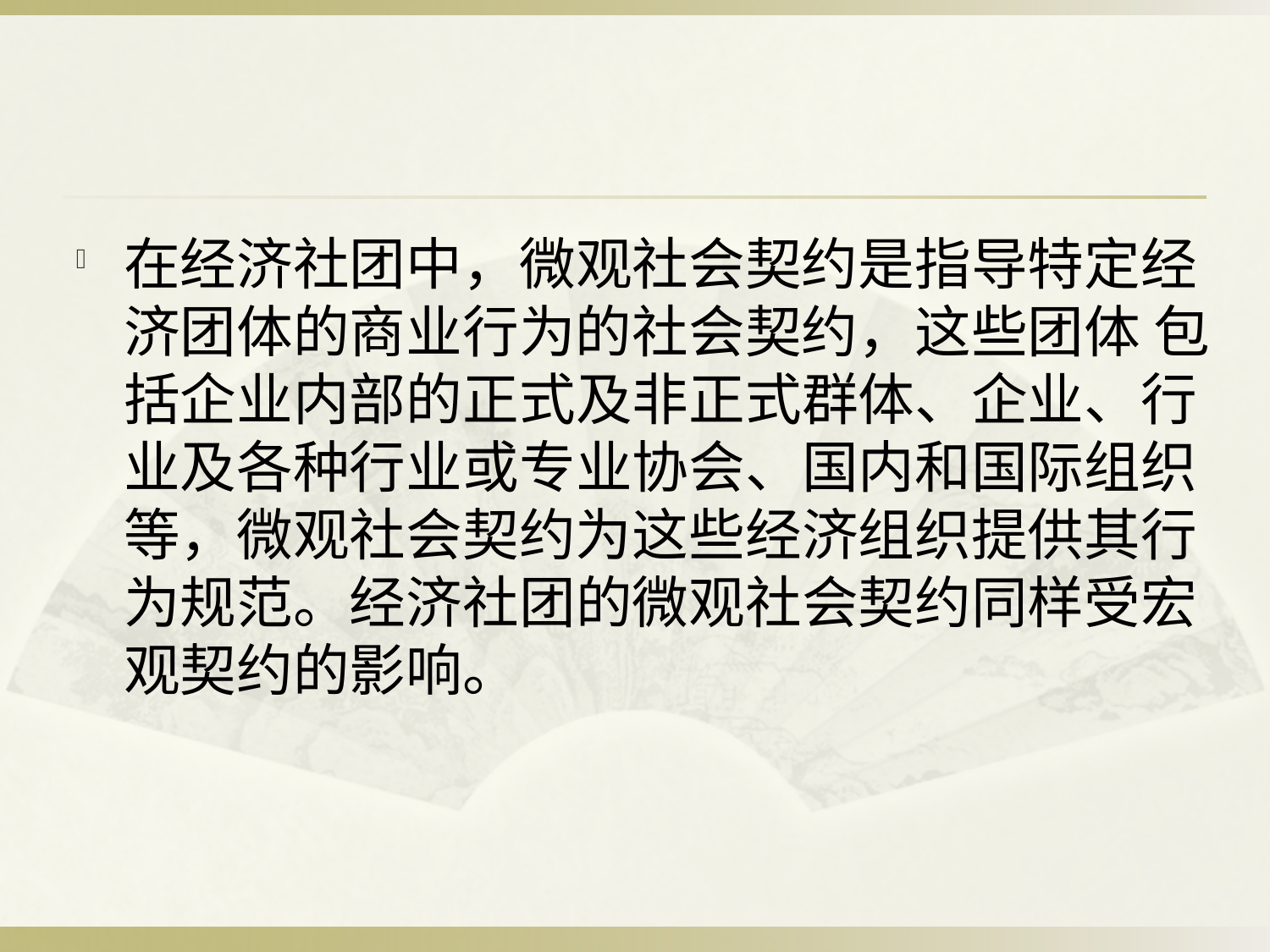

#
在经济社团中，微观社会契约是指导特定经济团体的商业行为的社会契约，这些团体 包括企业内部的正式及非正式群体、企业、行业及各种行业或专业协会、国内和国际组织 等，微观社会契约为这些经济组织提供其行为规范。经济社团的微观社会契约同样受宏 观契约的影响。